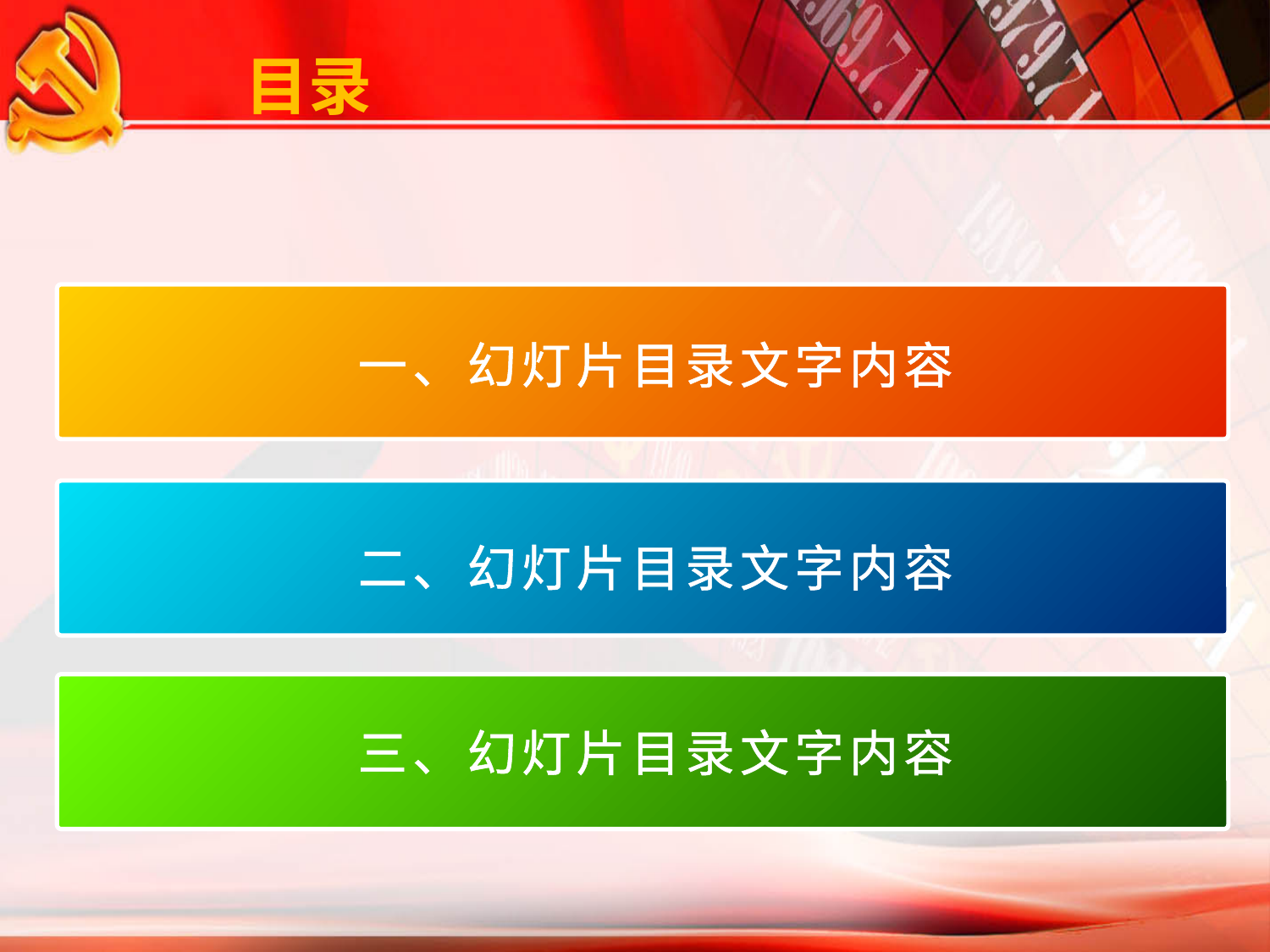

目录

一、幻灯片目录文字内容

二、幻灯片目录文字内容

三、幻灯片目录文字内容